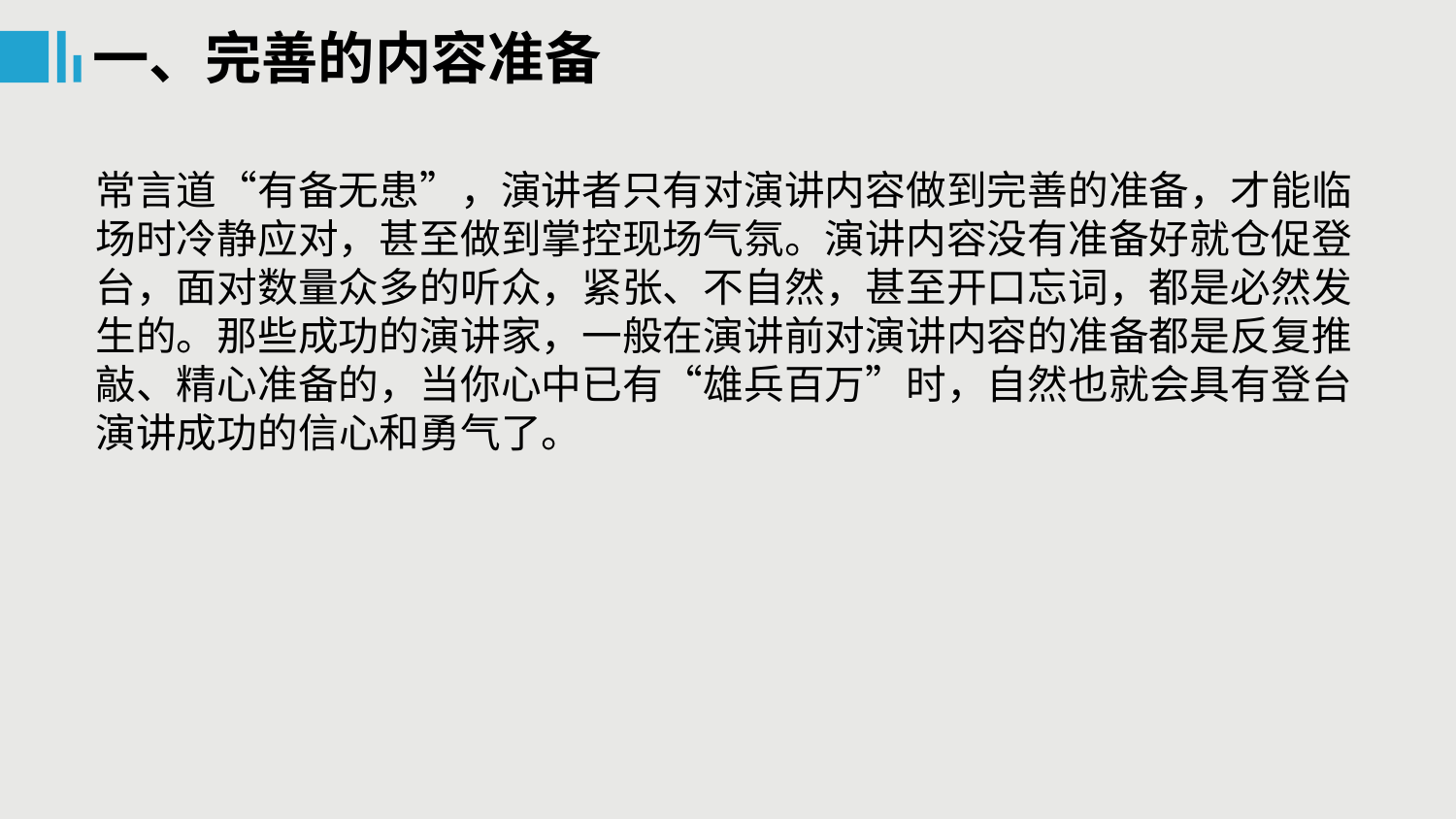

一、完善的内容准备

常言道“有备无患”，演讲者只有对演讲内容做到完善的准备，才能临场时冷静应对，甚至做到掌控现场气氛。演讲内容没有准备好就仓促登台，面对数量众多的听众，紧张、不自然，甚至开口忘词，都是必然发生的。那些成功的演讲家，一般在演讲前对演讲内容的准备都是反复推敲、精心准备的，当你心中已有“雄兵百万”时，自然也就会具有登台演讲成功的信心和勇气了。